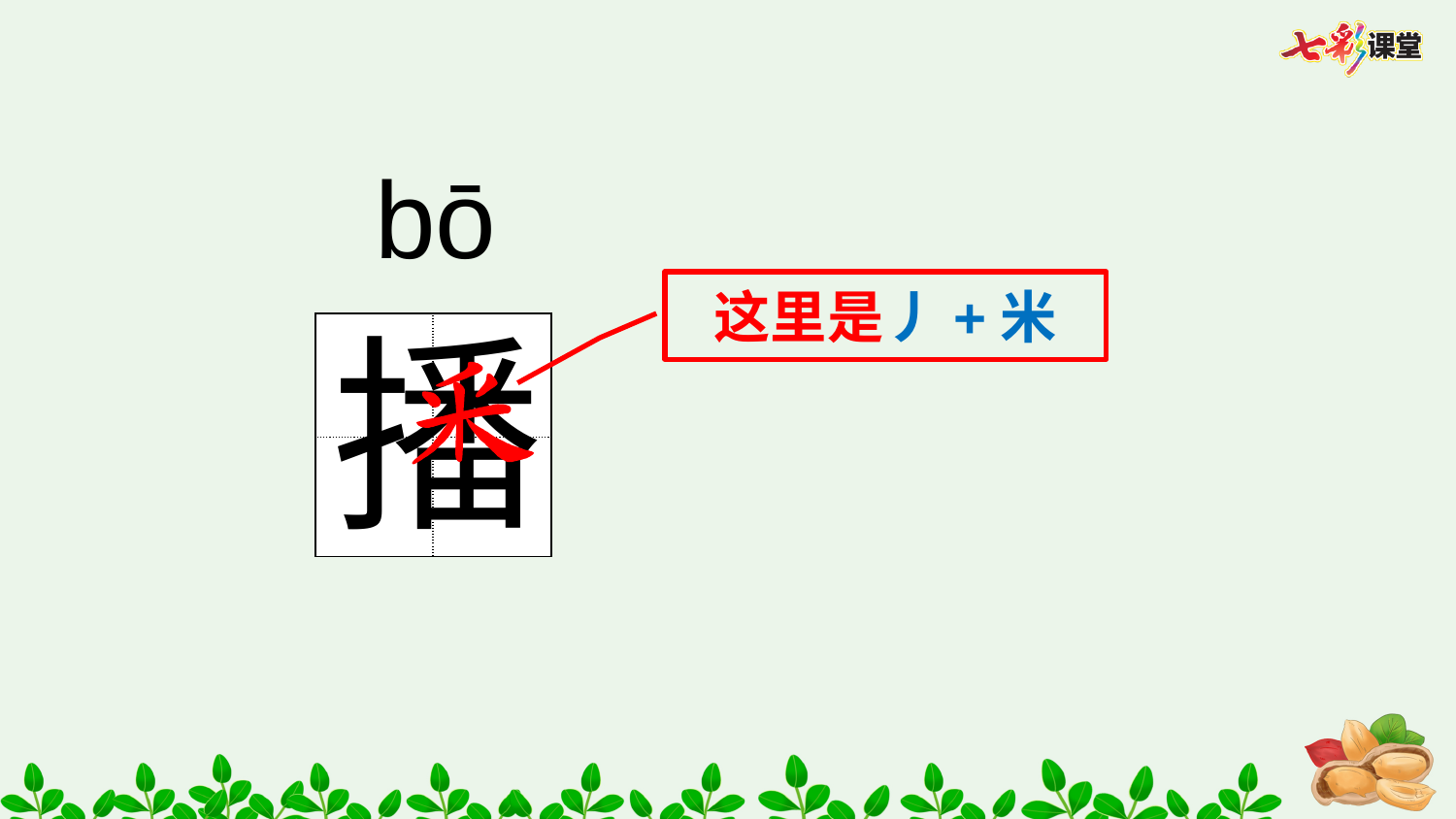

bō
这里是丿+米
播
|  |  |
| --- | --- |
|  |  |